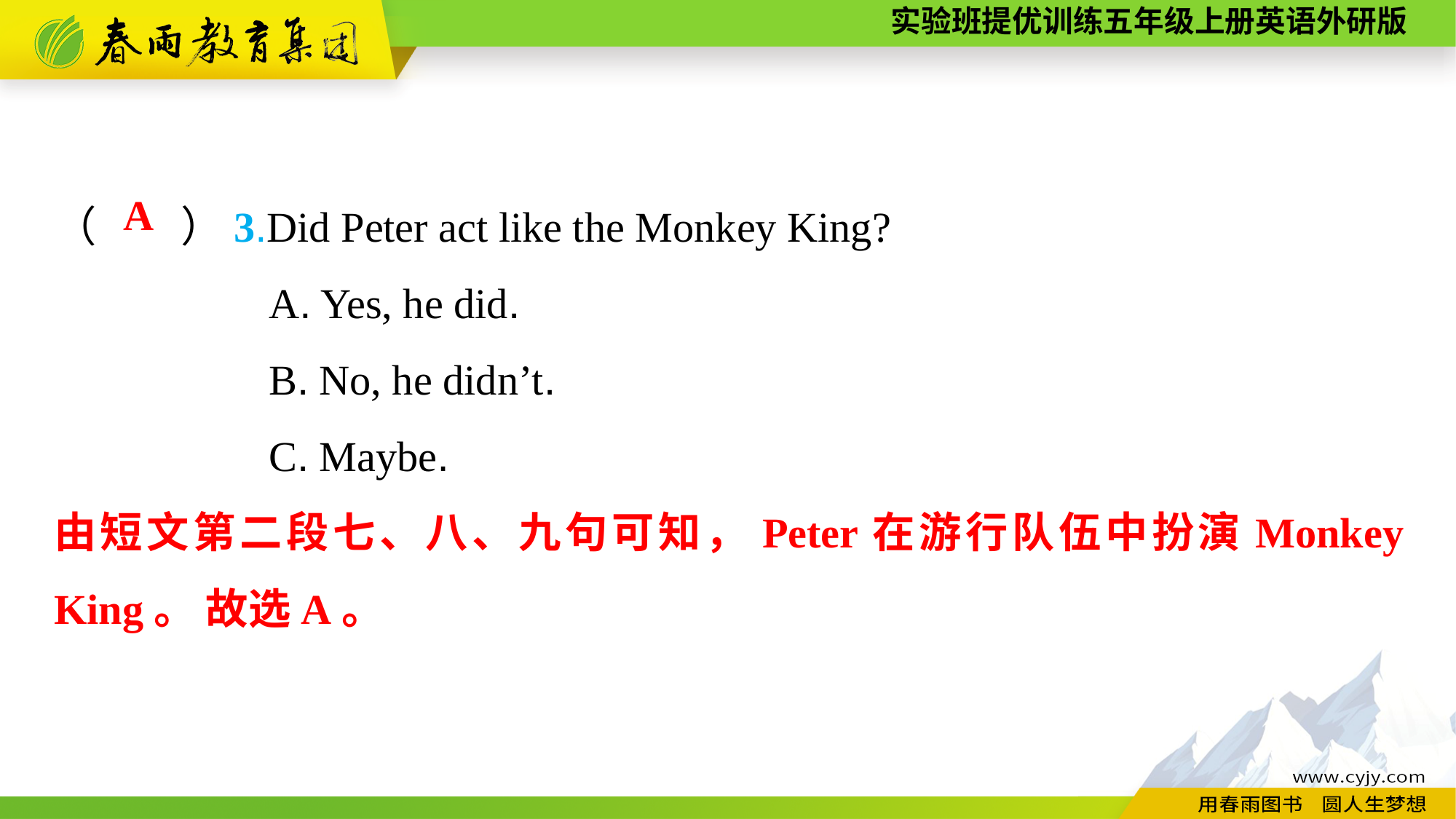

（　　）3.Did Peter act like the Monkey King?
A. Yes, he did.
B. No, he didn’t.
C. Maybe.
A
由短文第二段七、八、九句可知，Peter在游行队伍中扮演Monkey King。 故选A。